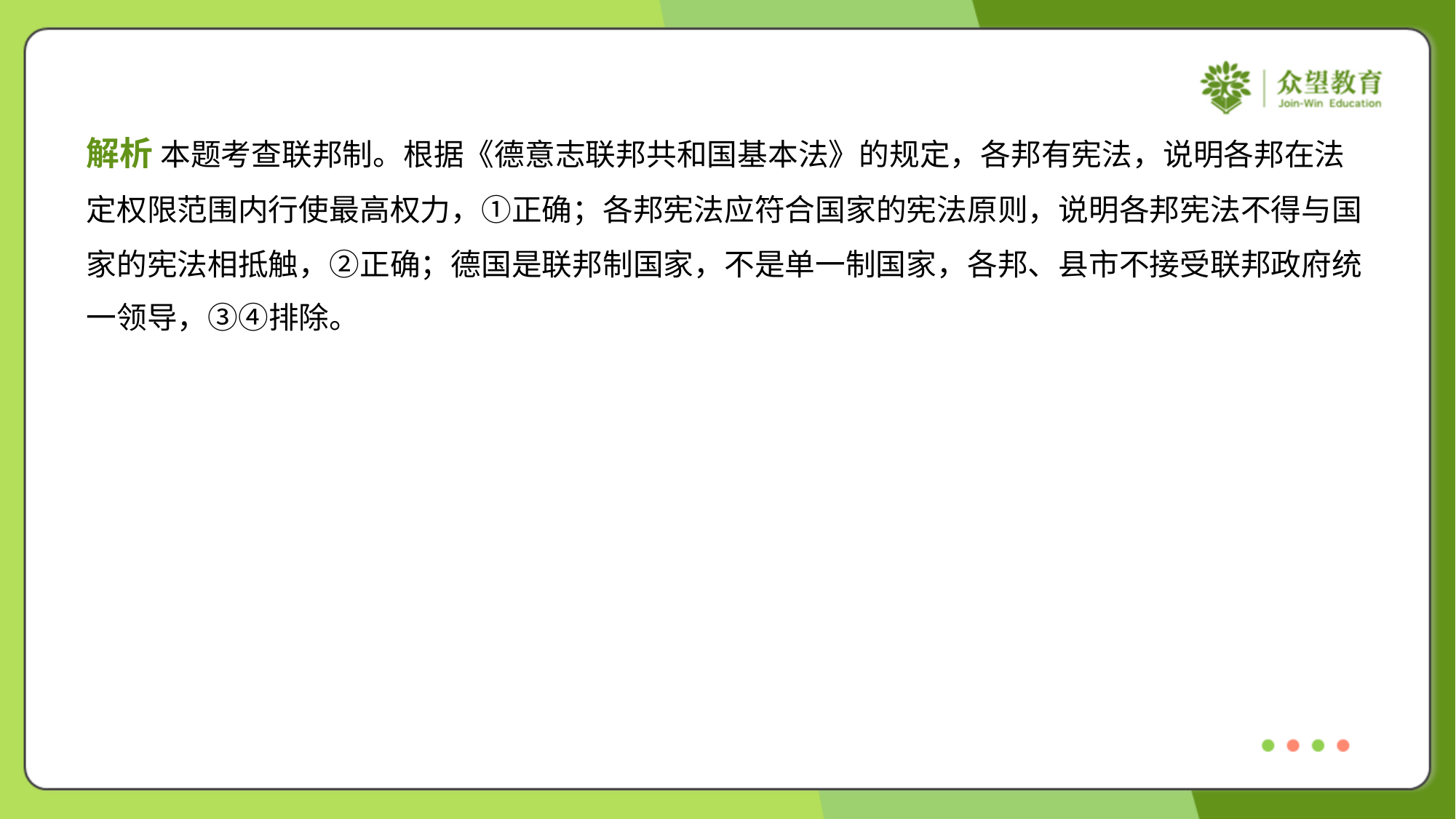

解析 本题考查联邦制。根据《德意志联邦共和国基本法》的规定，各邦有宪法，说明各邦在法
定权限范围内行使最高权力，①正确；各邦宪法应符合国家的宪法原则，说明各邦宪法不得与国
家的宪法相抵触，②正确；德国是联邦制国家，不是单一制国家，各邦、县市不接受联邦政府统
一领导，③④排除。